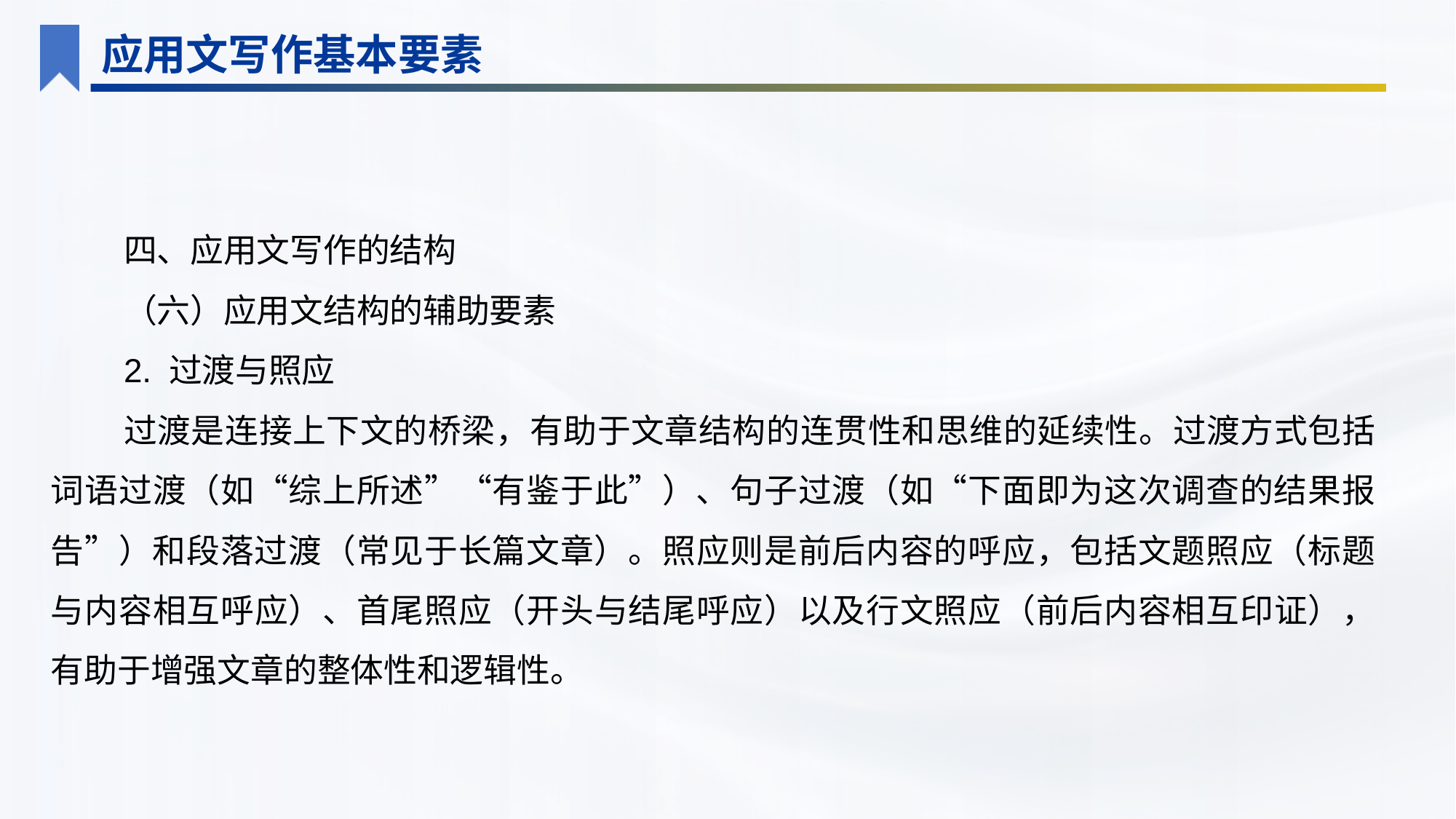

应用文写作基本要素
四、应用文写作的结构
（六）应用文结构的辅助要素
2. 过渡与照应
过渡是连接上下文的桥梁，有助于文章结构的连贯性和思维的延续性。过渡方式包括词语过渡（如“综上所述”“有鉴于此”）、句子过渡（如“下面即为这次调查的结果报告”）和段落过渡（常见于长篇文章）。照应则是前后内容的呼应，包括文题照应（标题与内容相互呼应）、首尾照应（开头与结尾呼应）以及行文照应（前后内容相互印证），有助于增强文章的整体性和逻辑性。